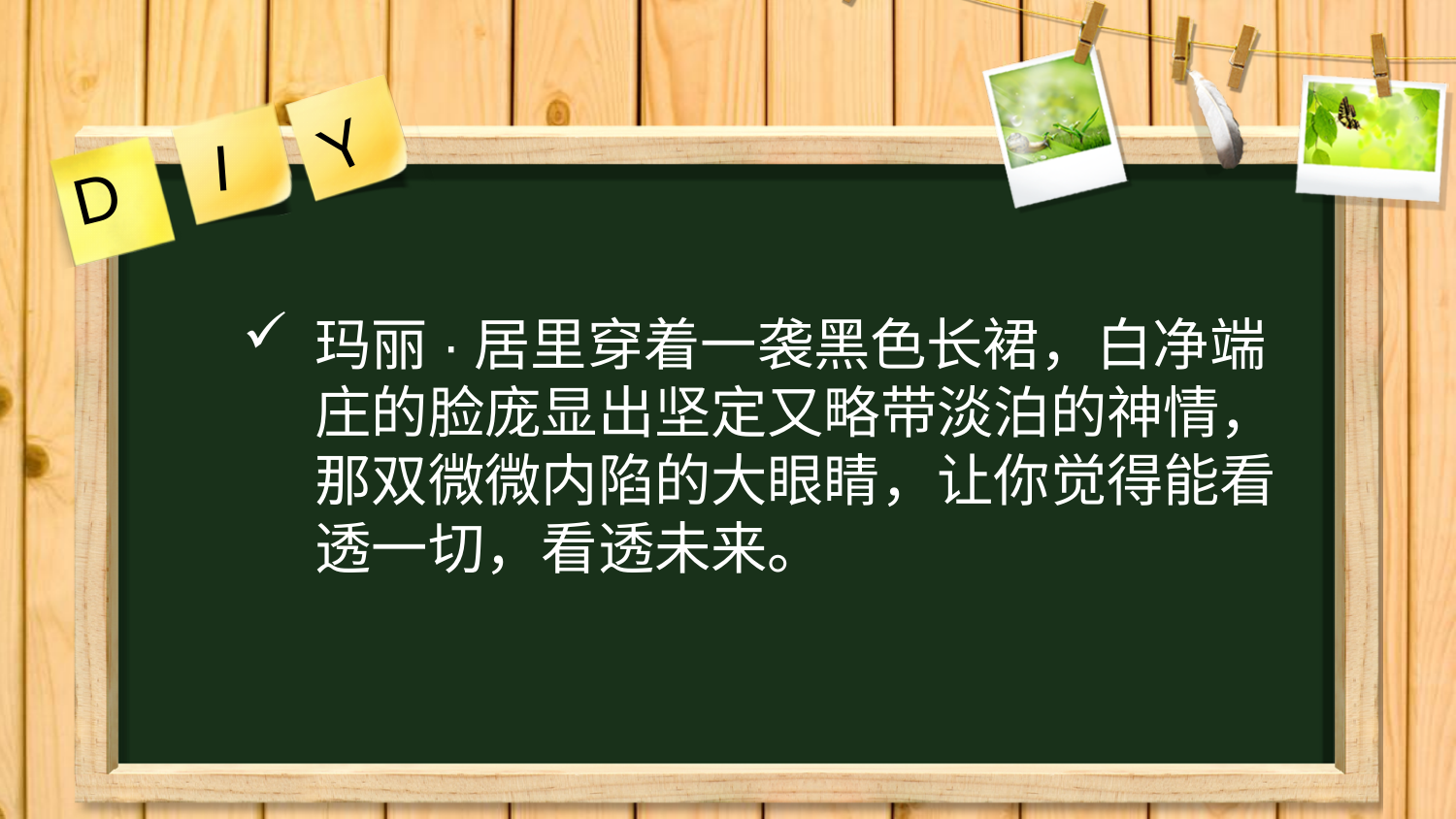

玛丽·居里穿着一袭黑色长裙，白净端庄的脸庞显出坚定又略带淡泊的神情，那双微微内陷的大眼睛，让你觉得能看透一切，看透未来。